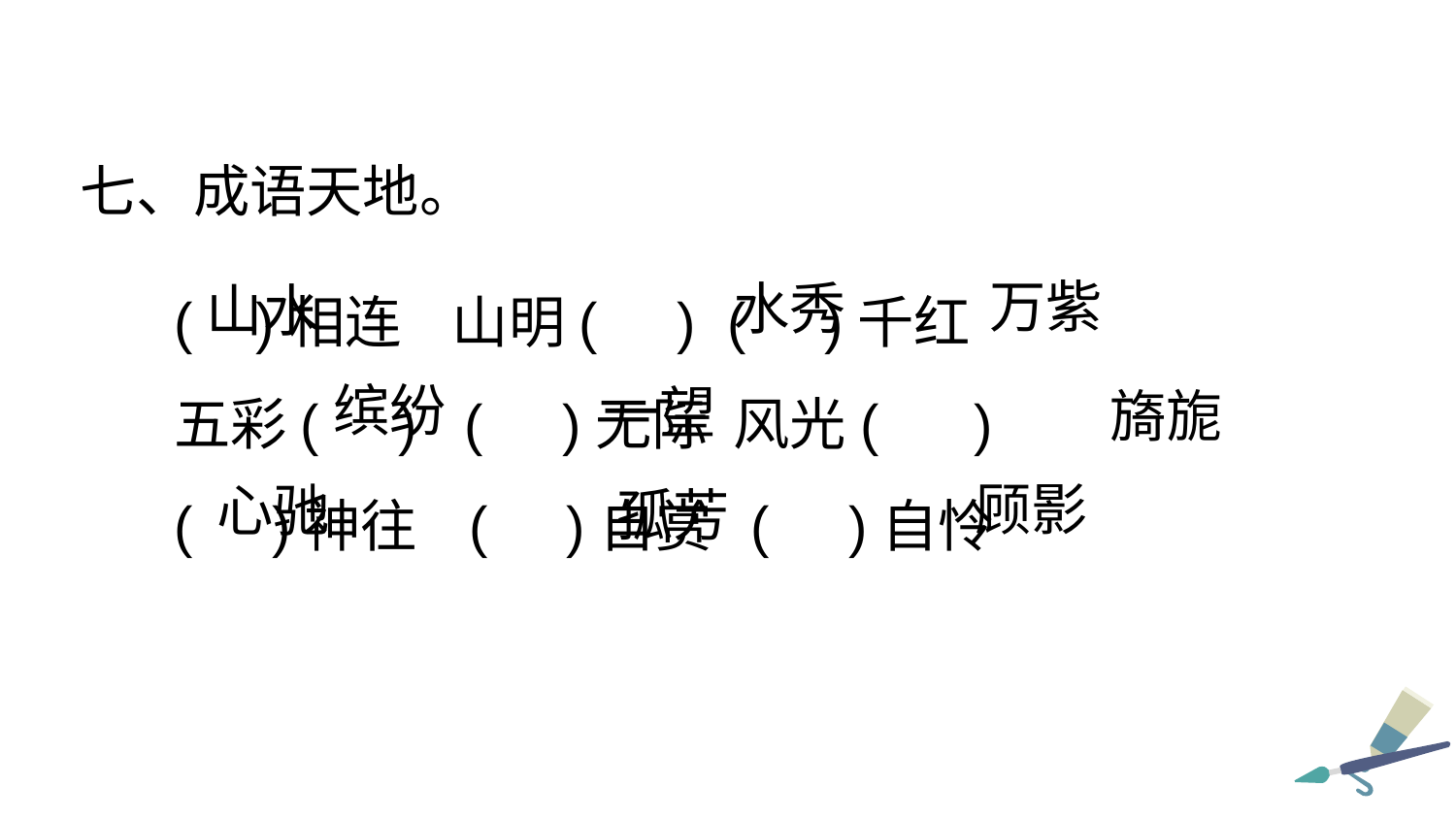

七、成语天地。
(    )相连    山明(     )  (     )千红
五彩(     )   (     )无际  风光(      )
(     )神往   (     )自赏  (     )自怜
万紫
水秀
山水
缤纷
一望
旖旎
顾影
心驰
孤芳